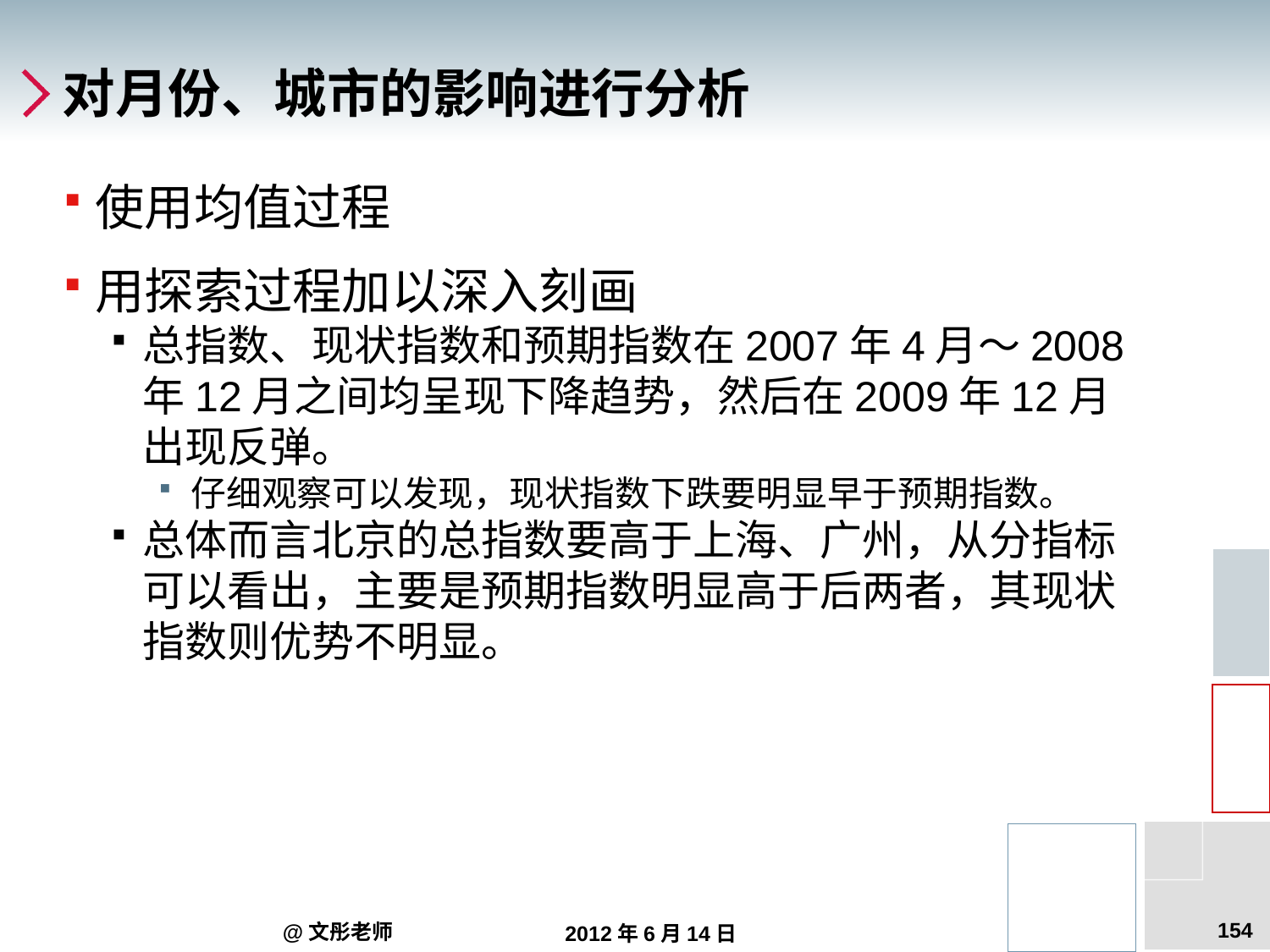

# 对月份、城市的影响进行分析
使用均值过程
用探索过程加以深入刻画
总指数、现状指数和预期指数在2007年4月～2008年12月之间均呈现下降趋势，然后在2009年12月出现反弹。
仔细观察可以发现，现状指数下跌要明显早于预期指数。
总体而言北京的总指数要高于上海、广州，从分指标可以看出，主要是预期指数明显高于后两者，其现状指数则优势不明显。

154
@文彤老师

2012年6月14日